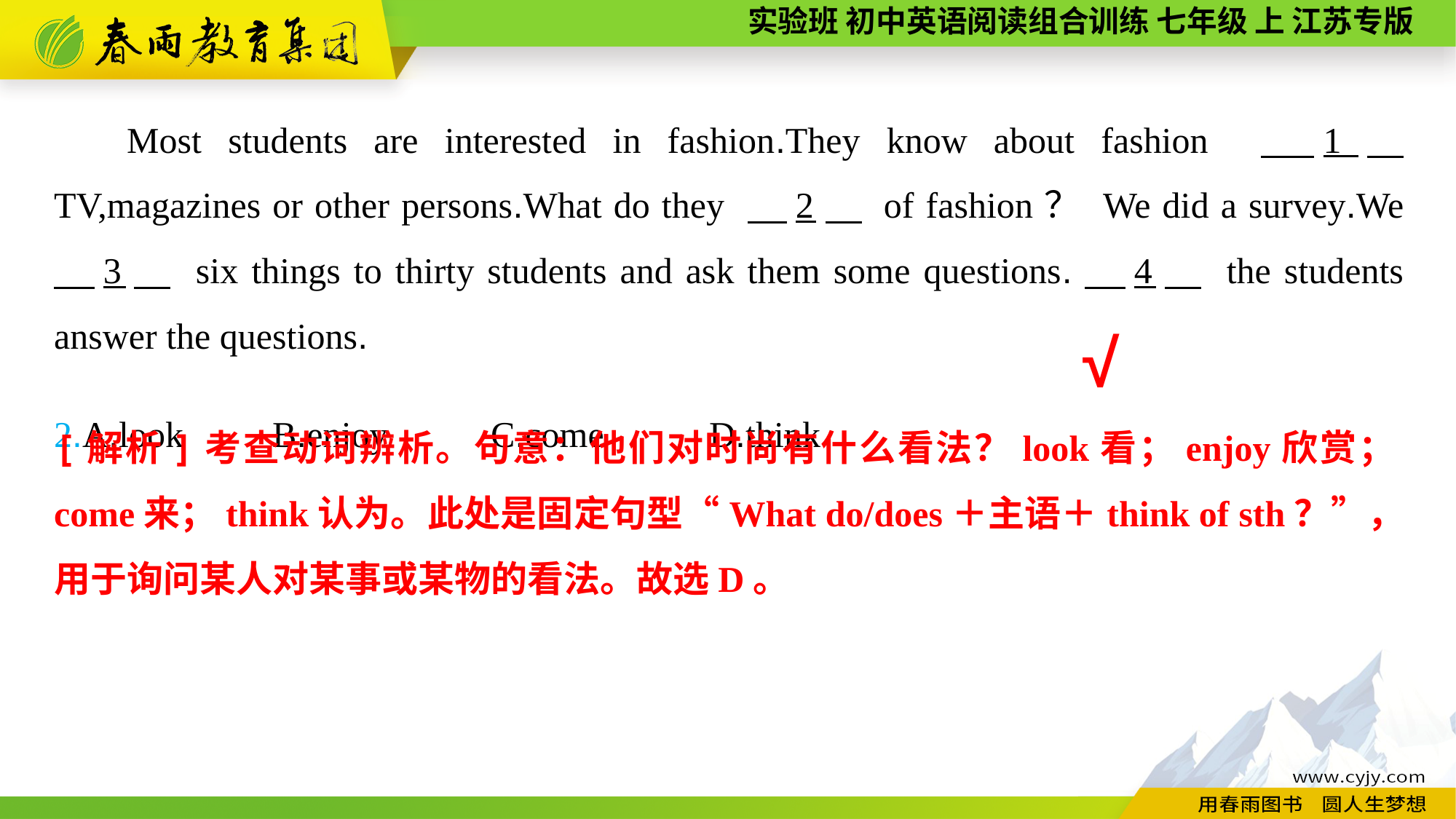

Most students are interested in fashion.They know about fashion 　1　 TV,magazines or other persons.What do they 　2　 of fashion？ We did a survey.We 　3　 six things to thirty students and ask them some questions.　4　 the students answer the questions.

2.A.look	B.enjoy	C.come	D.think
√
[解析]考查动词辨析。句意：他们对时尚有什么看法？look看；enjoy欣赏；come来；think认为。此处是固定句型“What do/does＋主语＋think of sth？”，用于询问某人对某事或某物的看法。故选D。